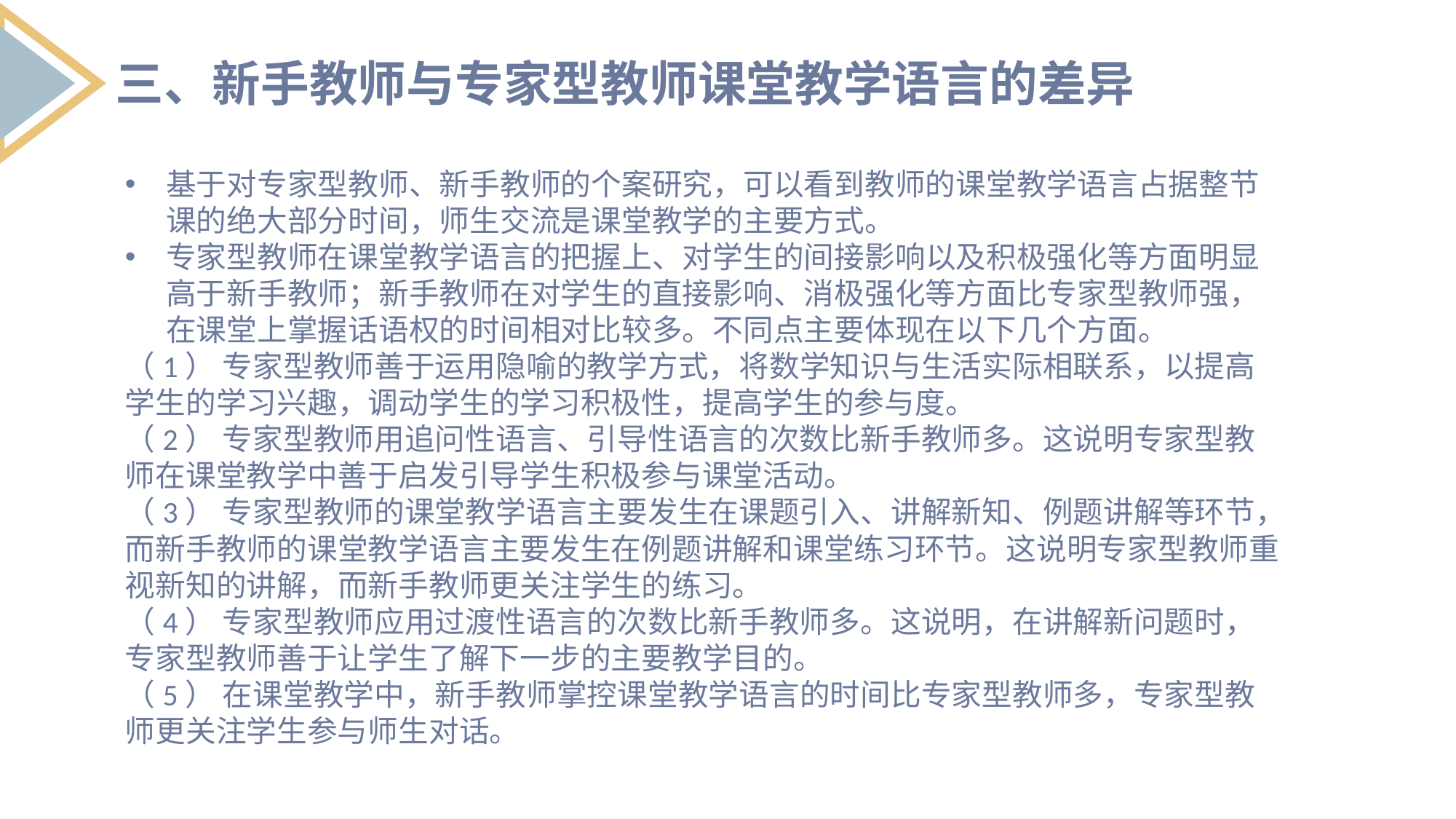

三、新手教师与专家型教师课堂教学语言的差异

基于对专家型教师、新手教师的个案研究，可以看到教师的课堂教学语言占据整节课的绝大部分时间，师生交流是课堂教学的主要方式。
专家型教师在课堂教学语言的把握上、对学生的间接影响以及积极强化等方面明显高于新手教师；新手教师在对学生的直接影响、消极强化等方面比专家型教师强，在课堂上掌握话语权的时间相对比较多。不同点主要体现在以下几个方面。
（1） 专家型教师善于运用隐喻的教学方式，将数学知识与生活实际相联系，以提高学生的学习兴趣，调动学生的学习积极性，提高学生的参与度。
（2） 专家型教师用追问性语言、引导性语言的次数比新手教师多。这说明专家型教师在课堂教学中善于启发引导学生积极参与课堂活动。
（3） 专家型教师的课堂教学语言主要发生在课题引入、讲解新知、例题讲解等环节，而新手教师的课堂教学语言主要发生在例题讲解和课堂练习环节。这说明专家型教师重视新知的讲解，而新手教师更关注学生的练习。
（4） 专家型教师应用过渡性语言的次数比新手教师多。这说明，在讲解新问题时，专家型教师善于让学生了解下一步的主要教学目的。
（5） 在课堂教学中，新手教师掌控课堂教学语言的时间比专家型教师多，专家型教师更关注学生参与师生对话。